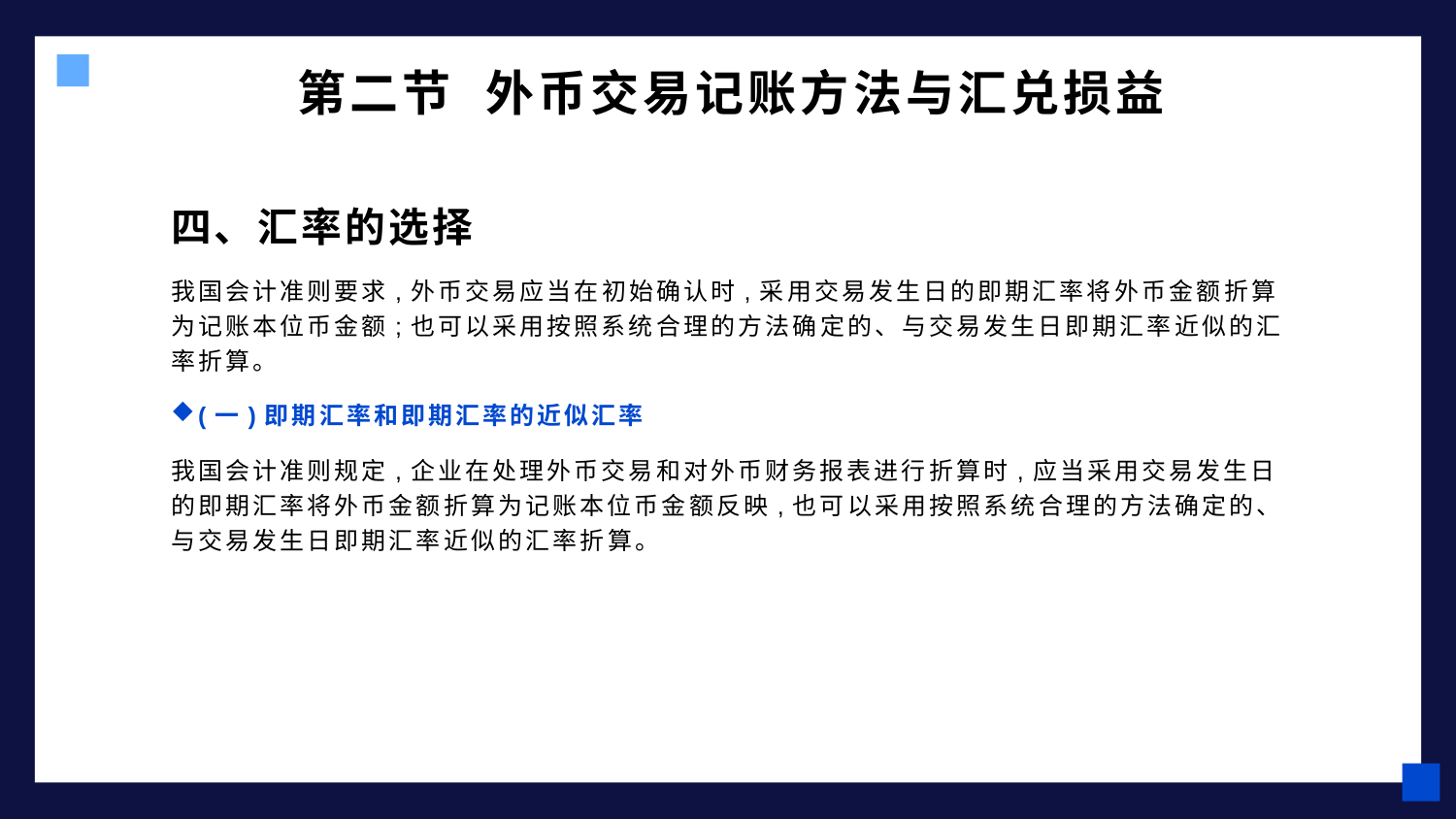

# 第二节  外币交易记账方法与汇兑损益
四、汇率的选择
我国会计准则要求,外币交易应当在初始确认时,采用交易发生日的即期汇率将外币金额折算为记账本位币金额;也可以采用按照系统合理的方法确定的、与交易发生日即期汇率近似的汇率折算。
(一)即期汇率和即期汇率的近似汇率
我国会计准则规定,企业在处理外币交易和对外币财务报表进行折算时,应当采用交易发生日的即期汇率将外币金额折算为记账本位币金额反映,也可以采用按照系统合理的方法确定的、与交易发生日即期汇率近似的汇率折算。